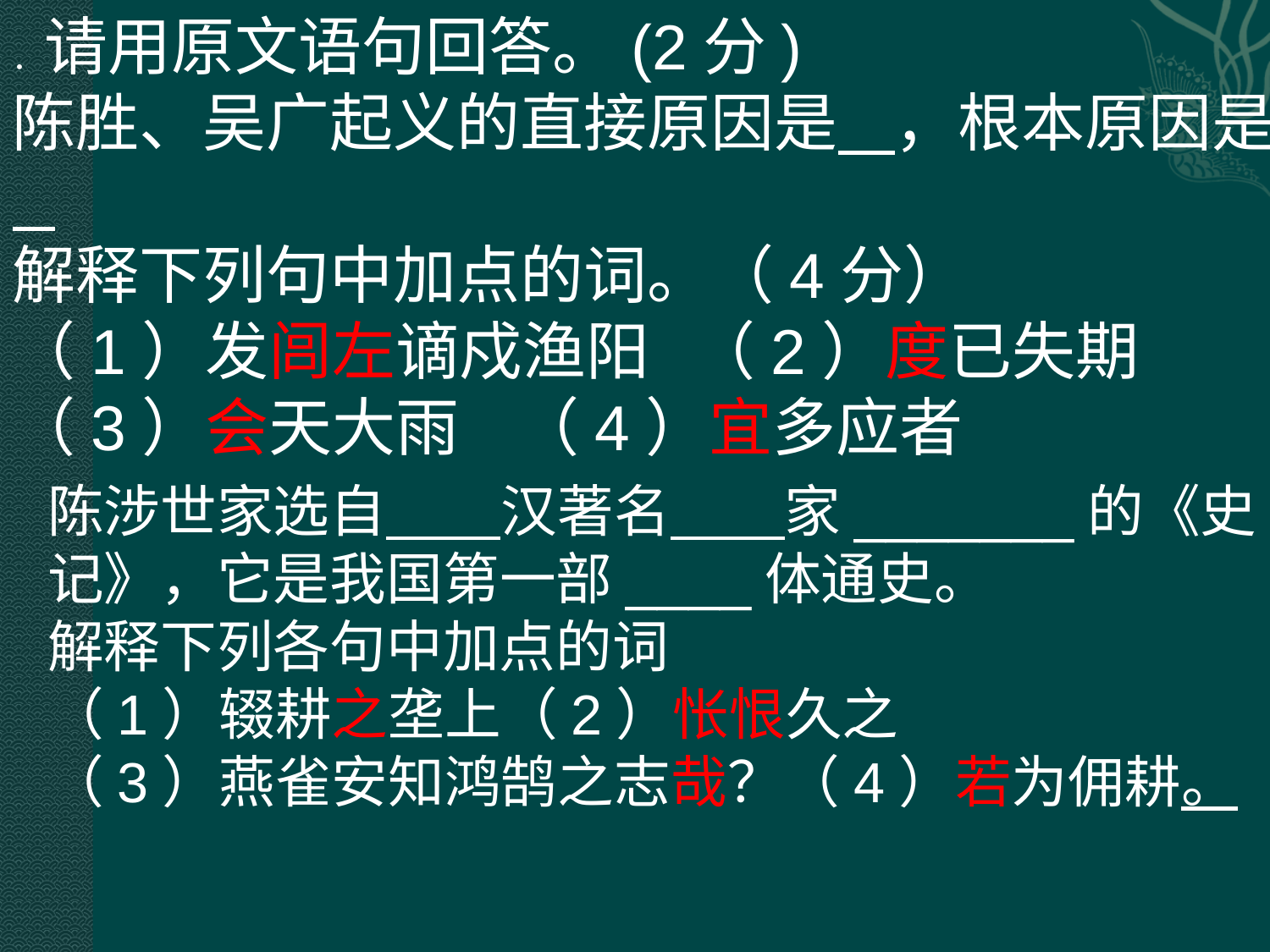

．请用原文语句回答。(2分)
陈胜、吴广起义的直接原因是    ，根本原因是
解释下列句中加点的词。（4分）
（1）发闾左谪戍渔阳   （2）度已失期
（3）会天大雨    （4）宜多应者

陈涉世家选自         汉著名         家_______的《史记》，它是我国第一部____体通史。
解释下列各句中加点的词
（1）辍耕之垄上（2）怅恨久之
（3）燕雀安知鸿鹄之志哉？（4）若为佣耕。